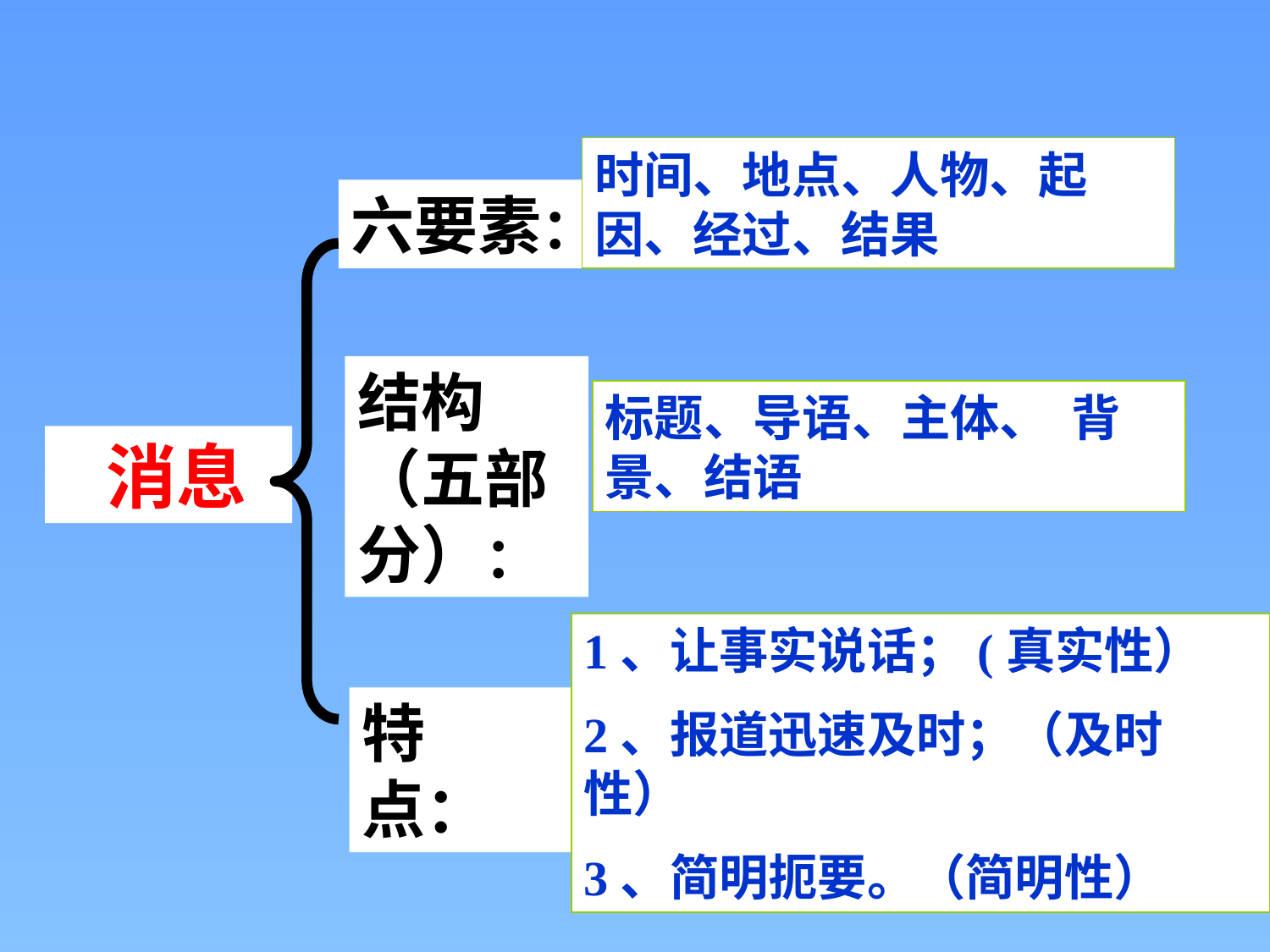

时间、地点、人物、起因、经过、结果
六要素：

结构（五部分）：
标题、导语、主体、  背景、结语
  消息
1、让事实说话；(真实性）
2、报道迅速及时；（及时性）
3、简明扼要。（简明性）
特  点：